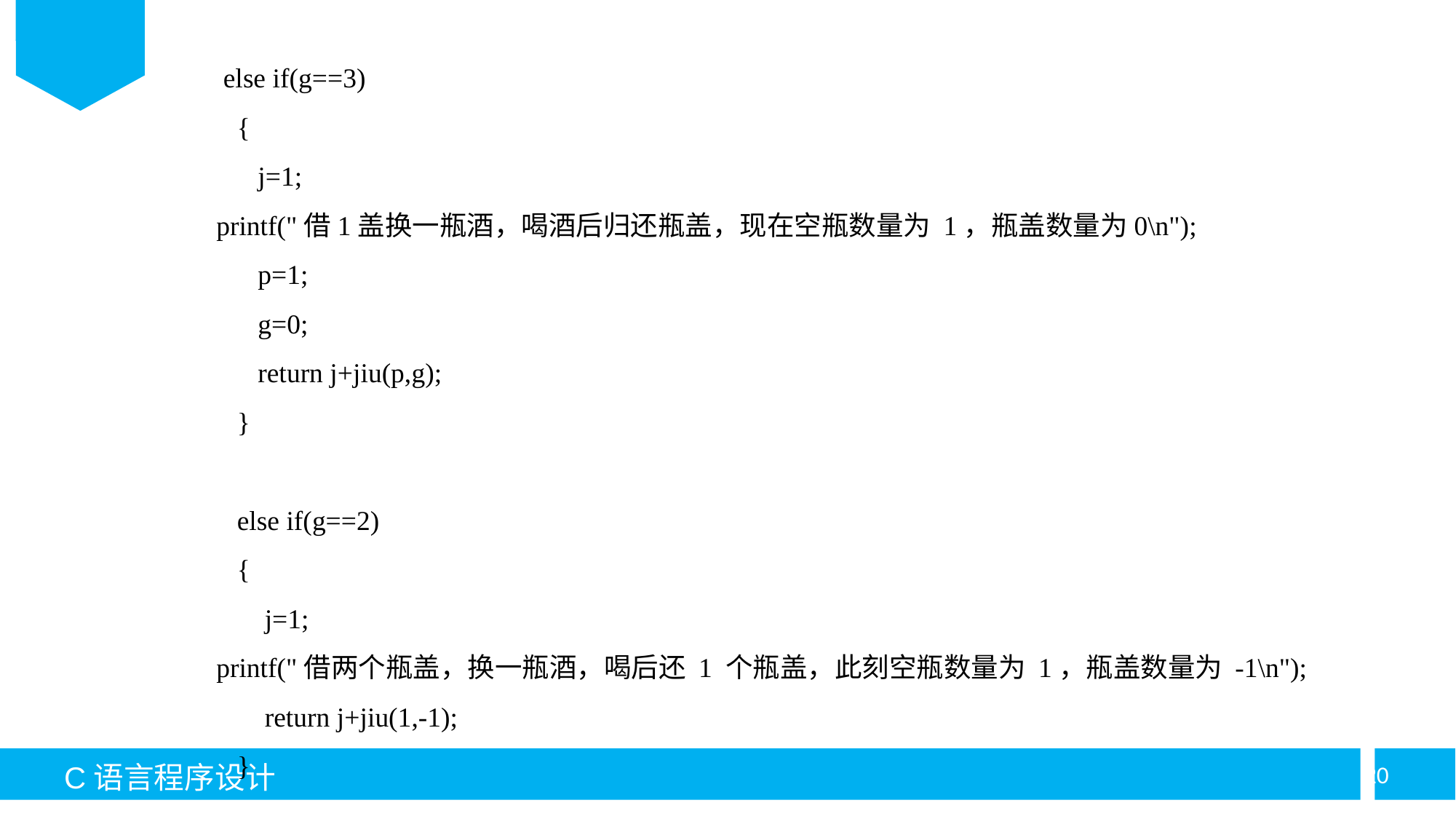

else if(g==3)
   {
      j=1;
printf("借1盖换一瓶酒，喝酒后归还瓶盖，现在空瓶数量为 1，瓶盖数量为0\n");
      p=1;
      g=0;
      return j+jiu(p,g);
   }

   else if(g==2)
   {
       j=1;
printf("借两个瓶盖，换一瓶酒，喝后还 1 个瓶盖，此刻空瓶数量为 1，瓶盖数量为 -1\n");
       return j+jiu(1,-1);
   }